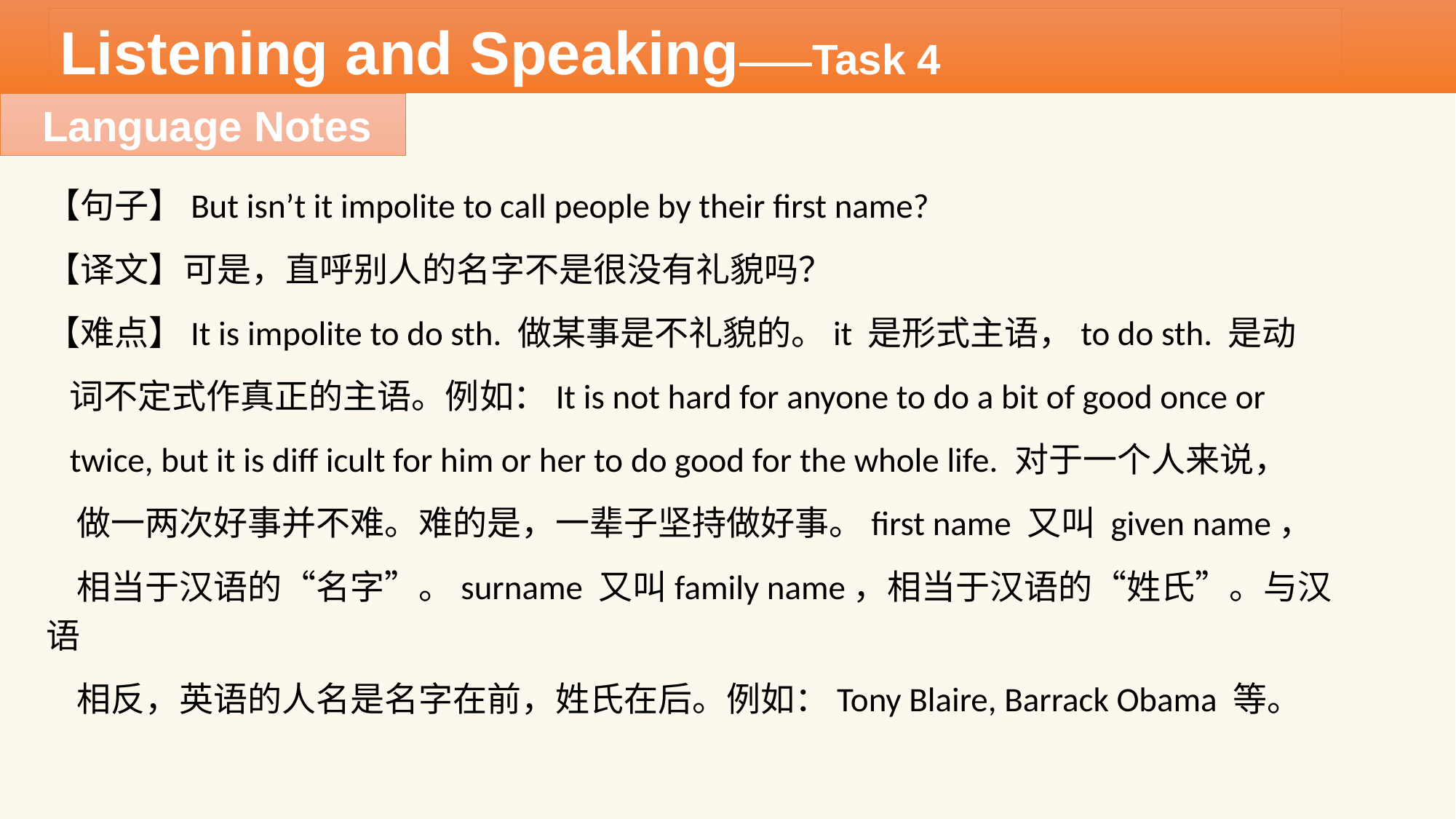

Listening and Speaking——Task 4
Language Notes
【句子】But isn’t it impolite to call people by their first name?
【译文】可是，直呼别人的名字不是很没有礼貌吗？
【难点】It is impolite to do sth. 做某事是不礼貌的。it 是形式主语，to do sth. 是动
  词不定式作真正的主语。例如：It is not hard for anyone to do a bit of good once or
   twice, but it is diff icult for him or her to do good for the whole life. 对于一个人来说，
   做一两次好事并不难。难的是，一辈子坚持做好事。first name 又叫 given name，
   相当于汉语的“名字”。surname 又叫family name，相当于汉语的“姓氏”。与汉语
   相反，英语的人名是名字在前，姓氏在后。例如：Tony Blaire, Barrack Obama 等。